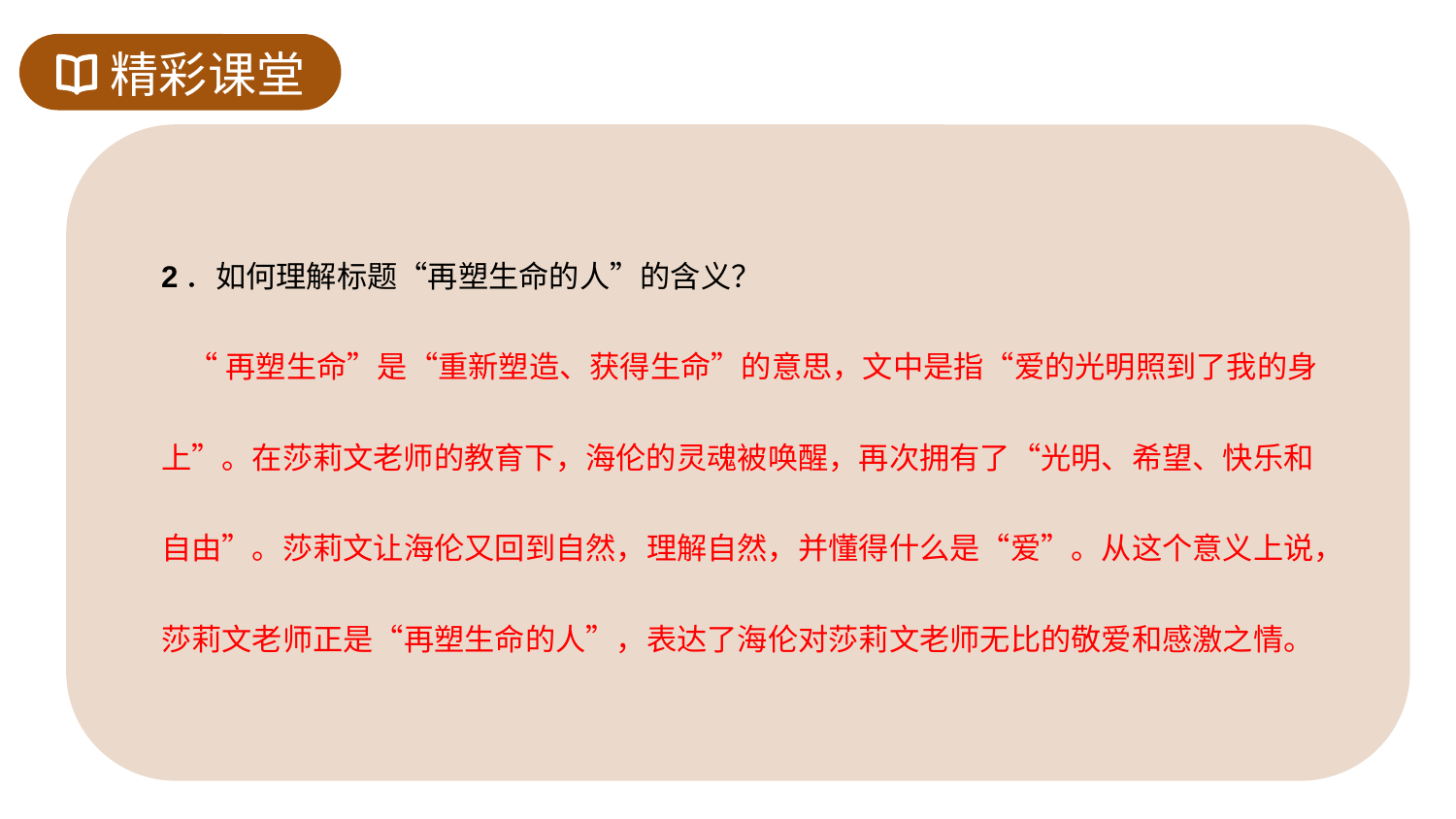

精彩课堂

2．如何理解标题“再塑生命的人”的含义？
    “再塑生命”是“重新塑造、获得生命”的意思，文中是指“爱的光明照到了我的身上”。在莎莉文老师的教育下，海伦的灵魂被唤醒，再次拥有了“光明、希望、快乐和自由”。莎莉文让海伦又回到自然，理解自然，并懂得什么是“爱”。从这个意义上说，莎莉文老师正是“再塑生命的人”，表达了海伦对莎莉文老师无比的敬爱和感激之情。